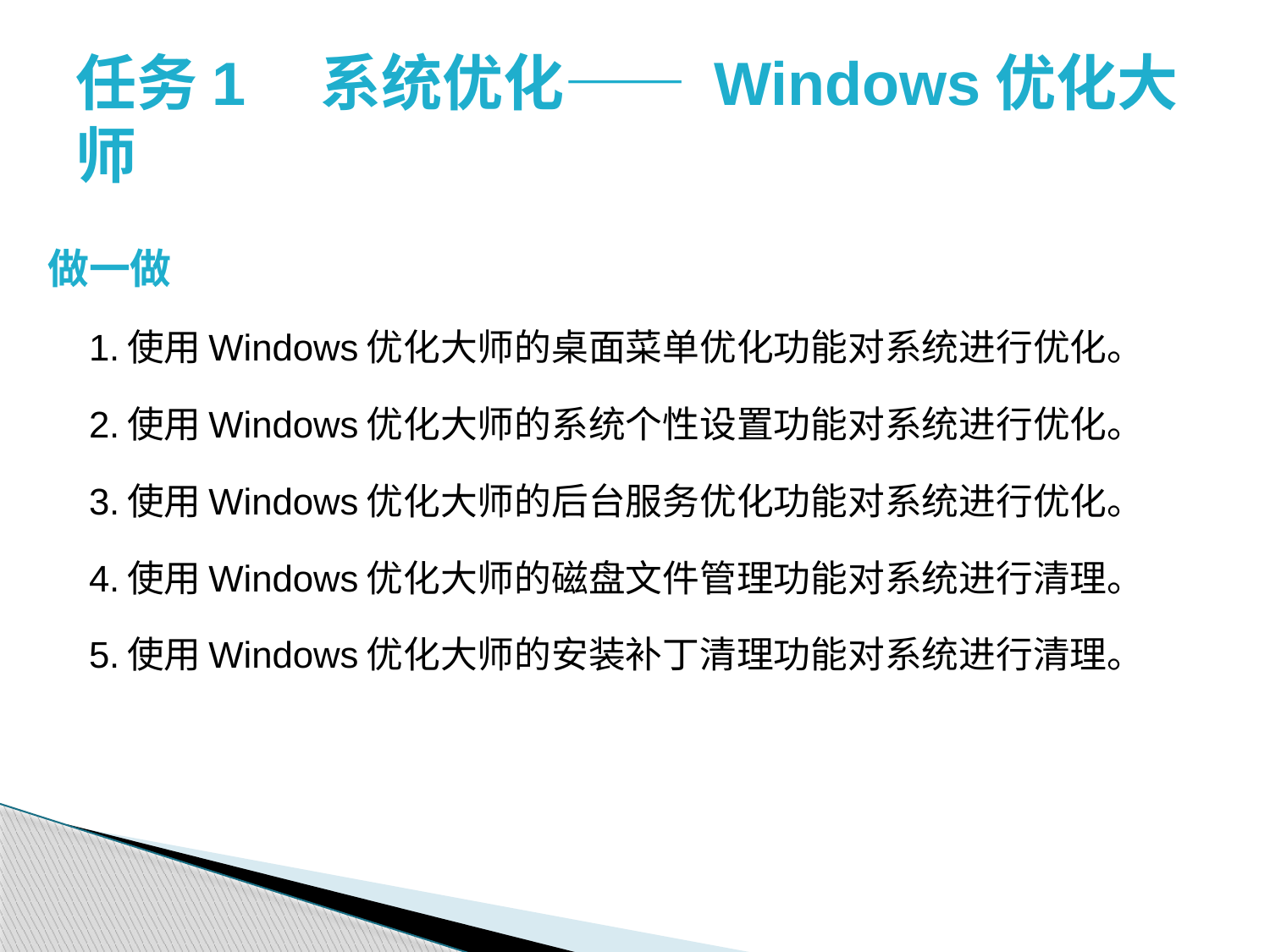

# 任务1　系统优化—— Windows优化大师
做一做
    1.使用Windows优化大师的桌面菜单优化功能对系统进行优化。
    2.使用Windows优化大师的系统个性设置功能对系统进行优化。
    3.使用Windows优化大师的后台服务优化功能对系统进行优化。
    4.使用Windows优化大师的磁盘文件管理功能对系统进行清理。
    5.使用Windows优化大师的安装补丁清理功能对系统进行清理。